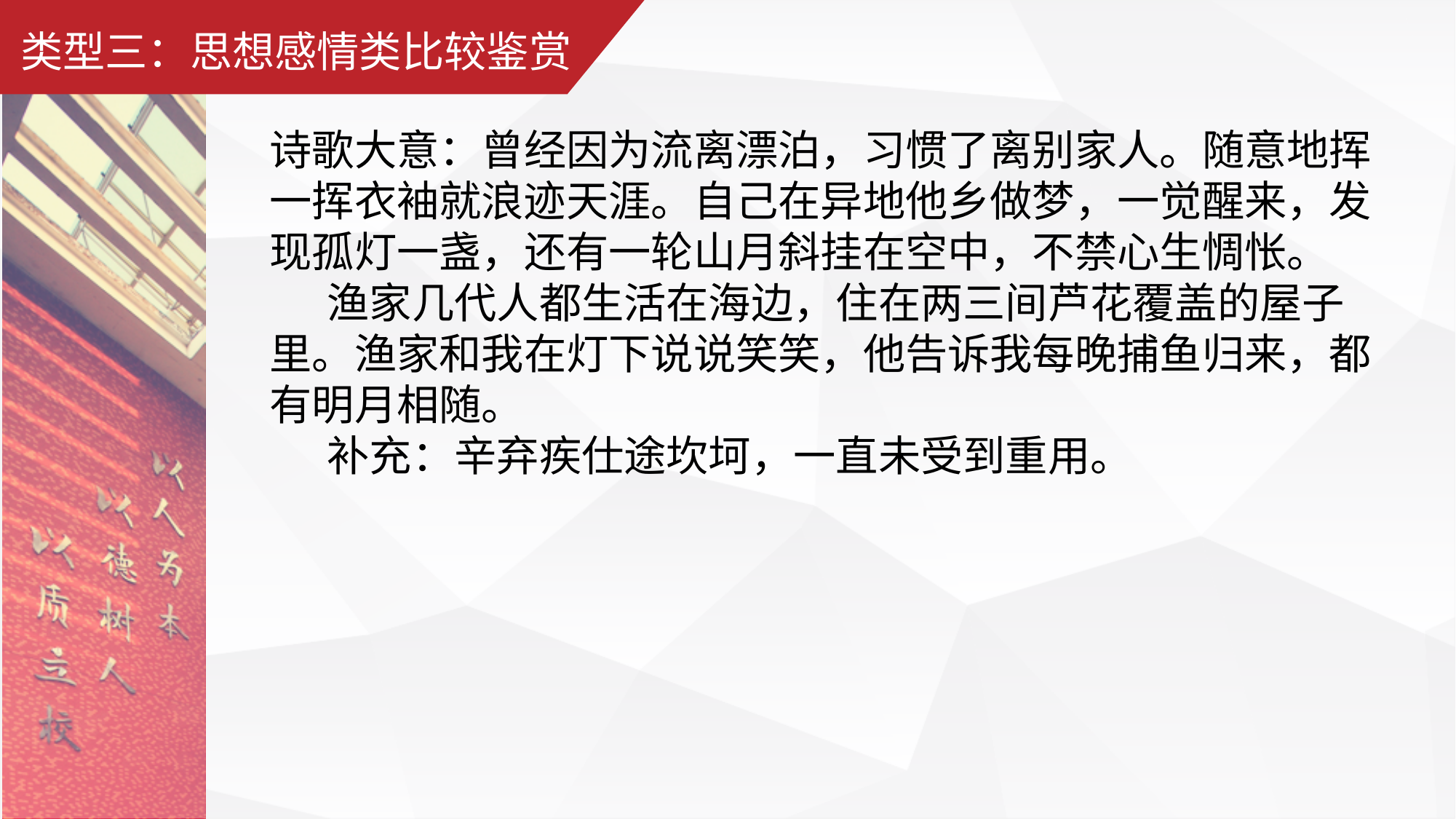

类型三：思想感情类比较鉴赏
诗歌大意：曾经因为流离漂泊，习惯了离别家人。随意地挥一挥衣袖就浪迹天涯。自己在异地他乡做梦，一觉醒来，发现孤灯一盏，还有一轮山月斜挂在空中，不禁心生惆怅。
    渔家几代人都生活在海边，住在两三间芦花覆盖的屋子里。渔家和我在灯下说说笑笑，他告诉我每晚捕鱼归来，都有明月相随。
    补充：辛弃疾仕途坎坷，一直未受到重用。